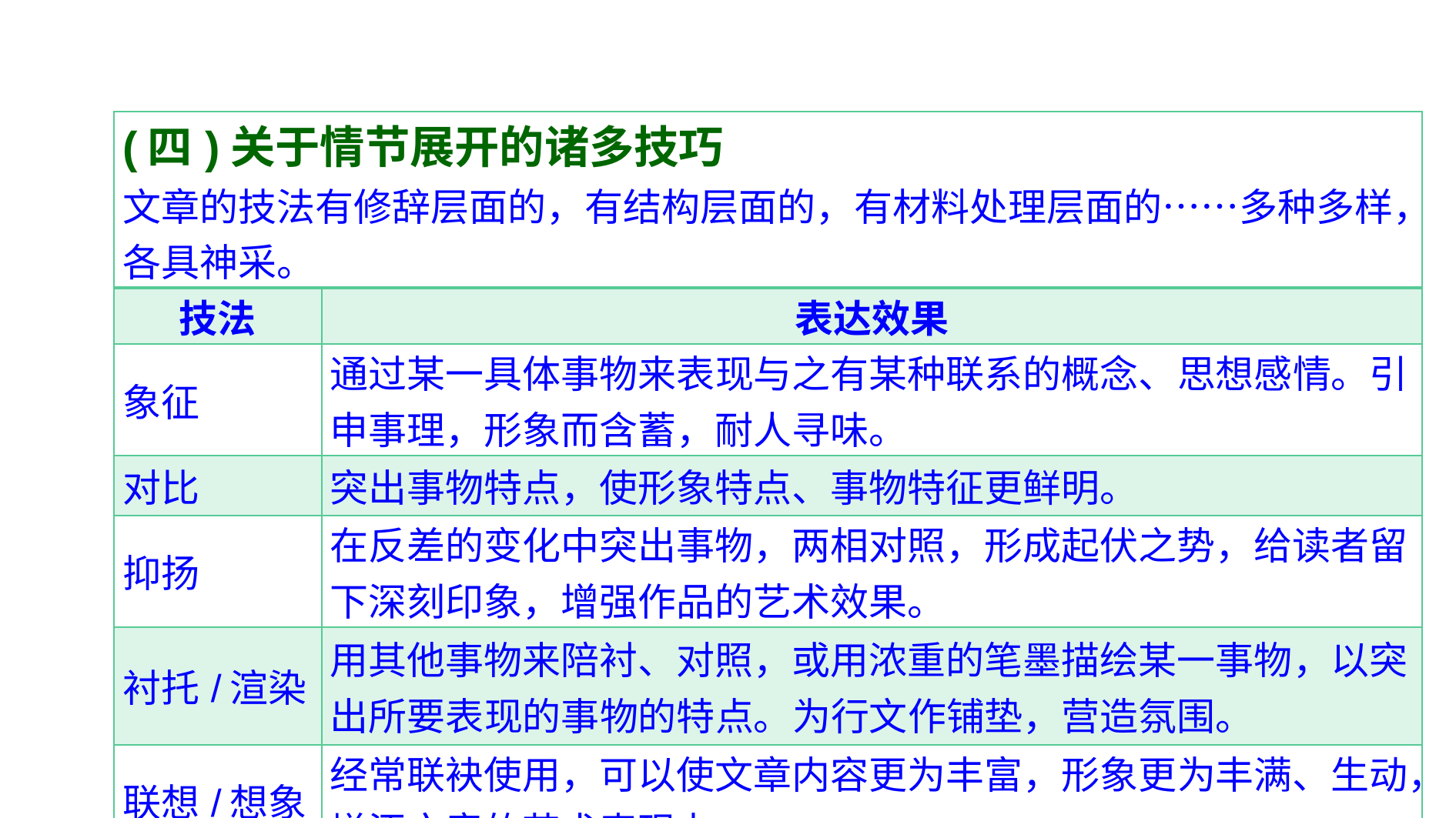

| (四)关于情节展开的诸多技巧 文章的技法有修辞层面的，有结构层面的，有材料处理层面的……多种多样，各具神采。 |  |
| --- | --- |
| 技法 | 表达效果 |
| 象征 | 通过某一具体事物来表现与之有某种联系的概念、思想感情。引申事理，形象而含蓄，耐人寻味。 |
| 对比 | 突出事物特点，使形象特点、事物特征更鲜明。 |
| 抑扬 | 在反差的变化中突出事物，两相对照，形成起伏之势，给读者留下深刻印象，增强作品的艺术效果。 |
| 衬托/渲染 | 用其他事物来陪衬、对照，或用浓重的笔墨描绘某一事物，以突出所要表现的事物的特点。为行文作铺垫，营造氛围。 |
| 联想/想象 | 经常联袂使用，可以使文章内容更为丰富，形象更为丰满、生动，增添文章的艺术表现力。 |